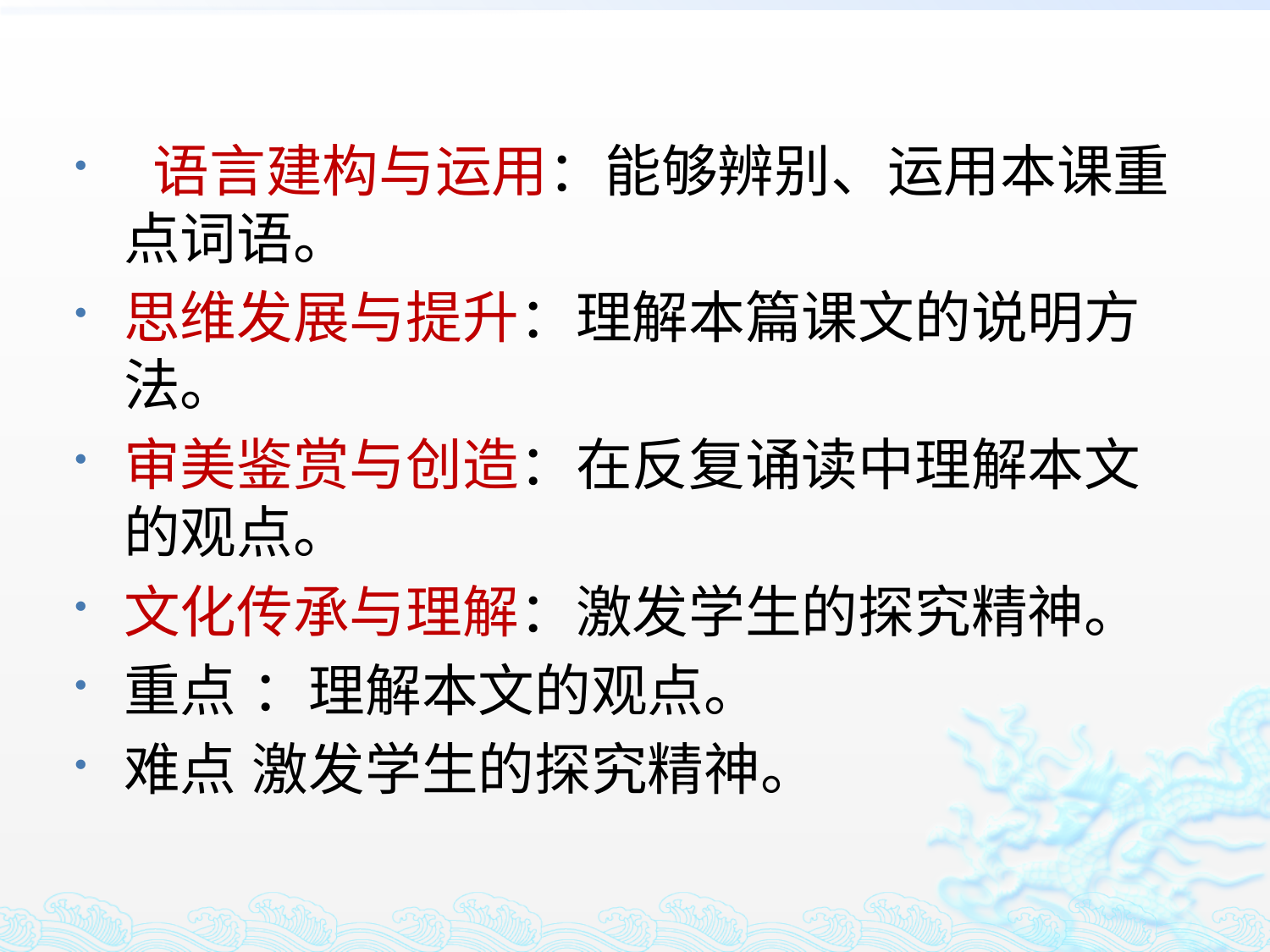

语言建构与运用：能够辨别、运用本课重点词语。
思维发展与提升：理解本篇课文的说明方法。
审美鉴赏与创造：在反复诵读中理解本文的观点。
文化传承与理解：激发学生的探究精神。
重点 ：理解本文的观点。
难点 激发学生的探究精神。